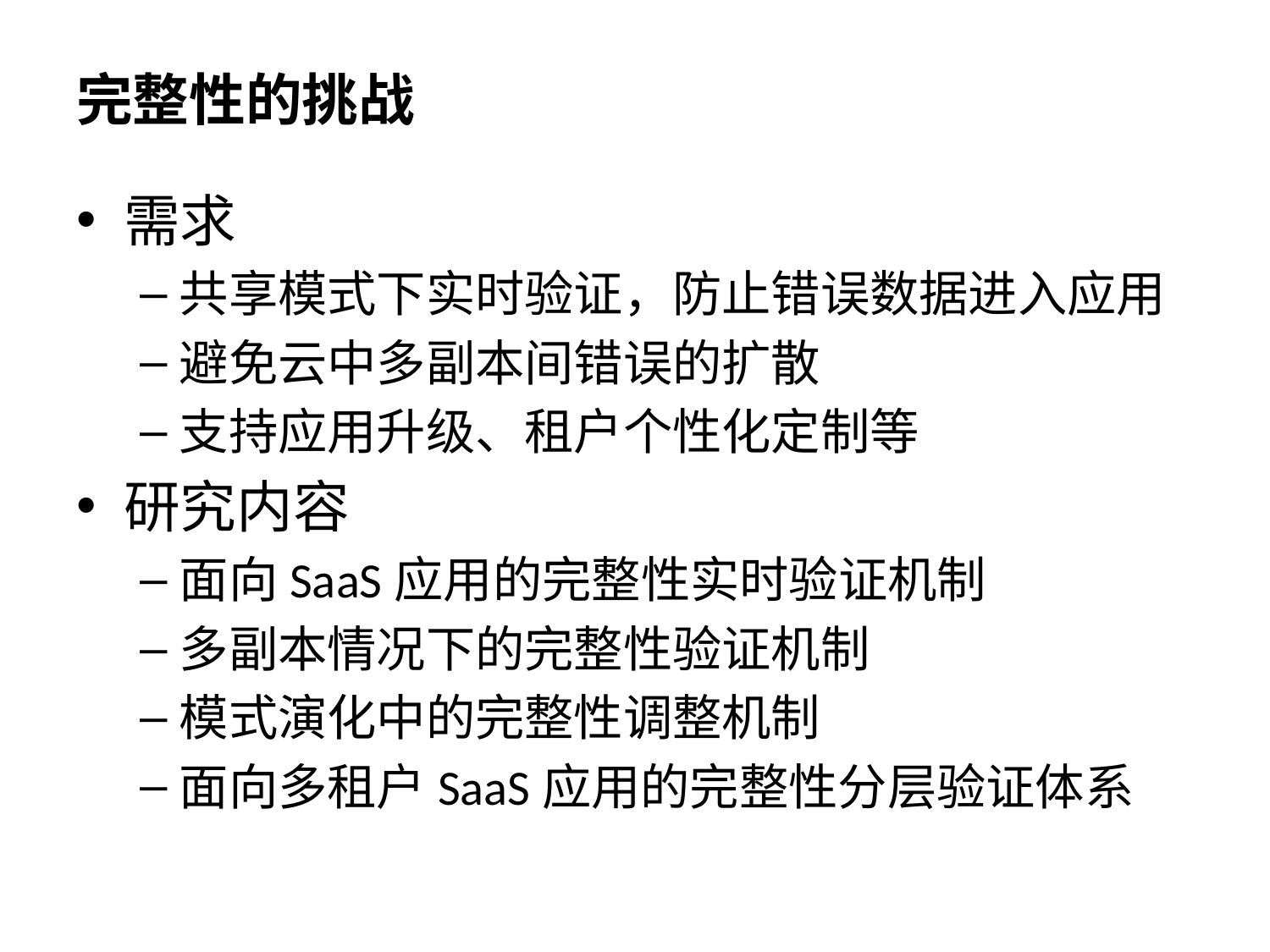

# 完整性的挑战
需求
共享模式下实时验证，防止错误数据进入应用
避免云中多副本间错误的扩散
支持应用升级、租户个性化定制等
研究内容
面向SaaS应用的完整性实时验证机制
多副本情况下的完整性验证机制
模式演化中的完整性调整机制
面向多租户SaaS应用的完整性分层验证体系